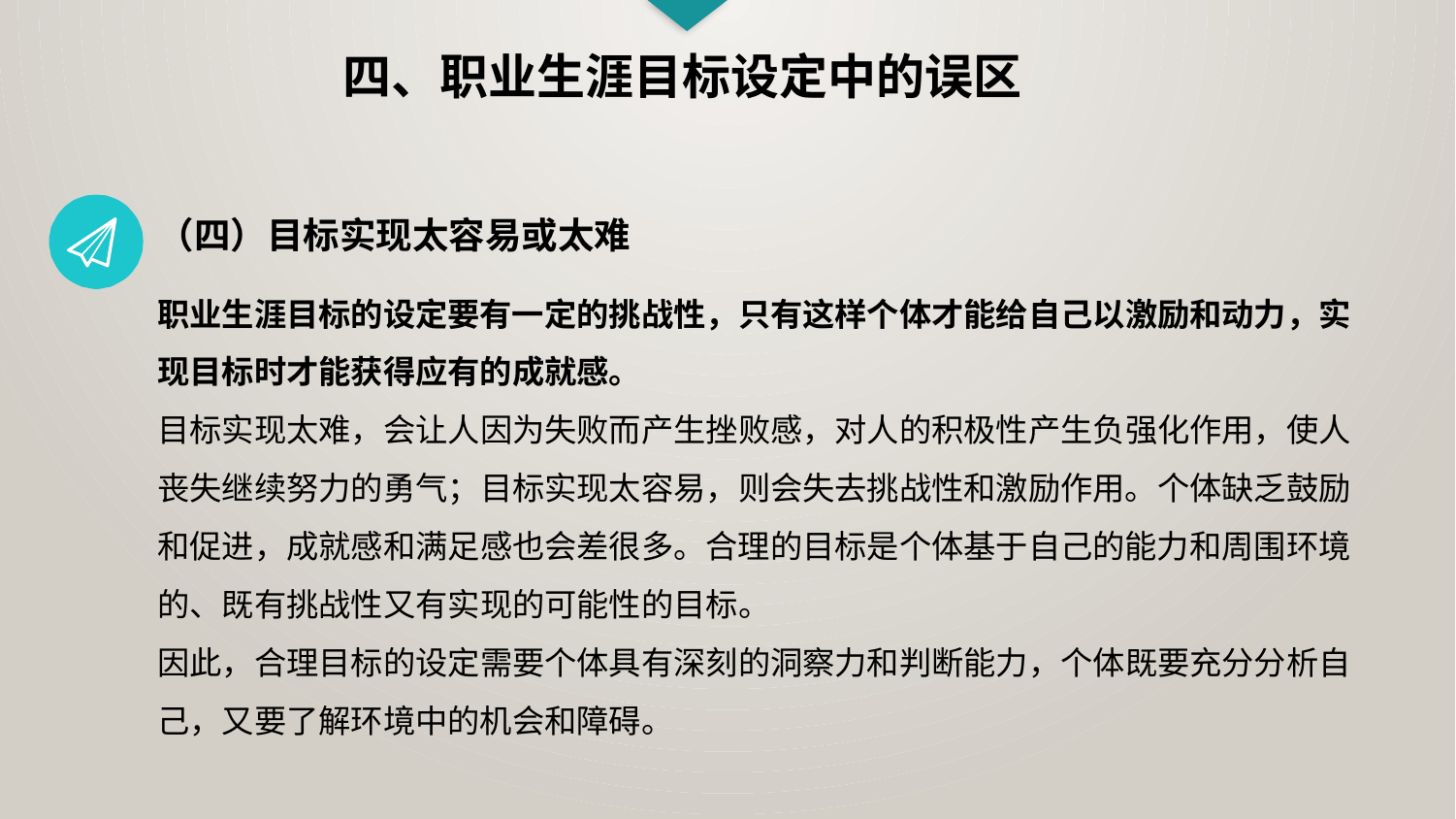

四、职业生涯目标设定中的误区

（四）目标实现太容易或太难

职业生涯目标的设定要有一定的挑战性，只有这样个体才能给自己以激励和动力，实现目标时才能获得应有的成就感。
目标实现太难，会让人因为失败而产生挫败感，对人的积极性产生负强化作用，使人丧失继续努力的勇气；目标实现太容易，则会失去挑战性和激励作用。个体缺乏鼓励和促进，成就感和满足感也会差很多。合理的目标是个体基于自己的能力和周围环境的、既有挑战性又有实现的可能性的目标。
因此，合理目标的设定需要个体具有深刻的洞察力和判断能力，个体既要充分分析自己，又要了解环境中的机会和障碍。
54